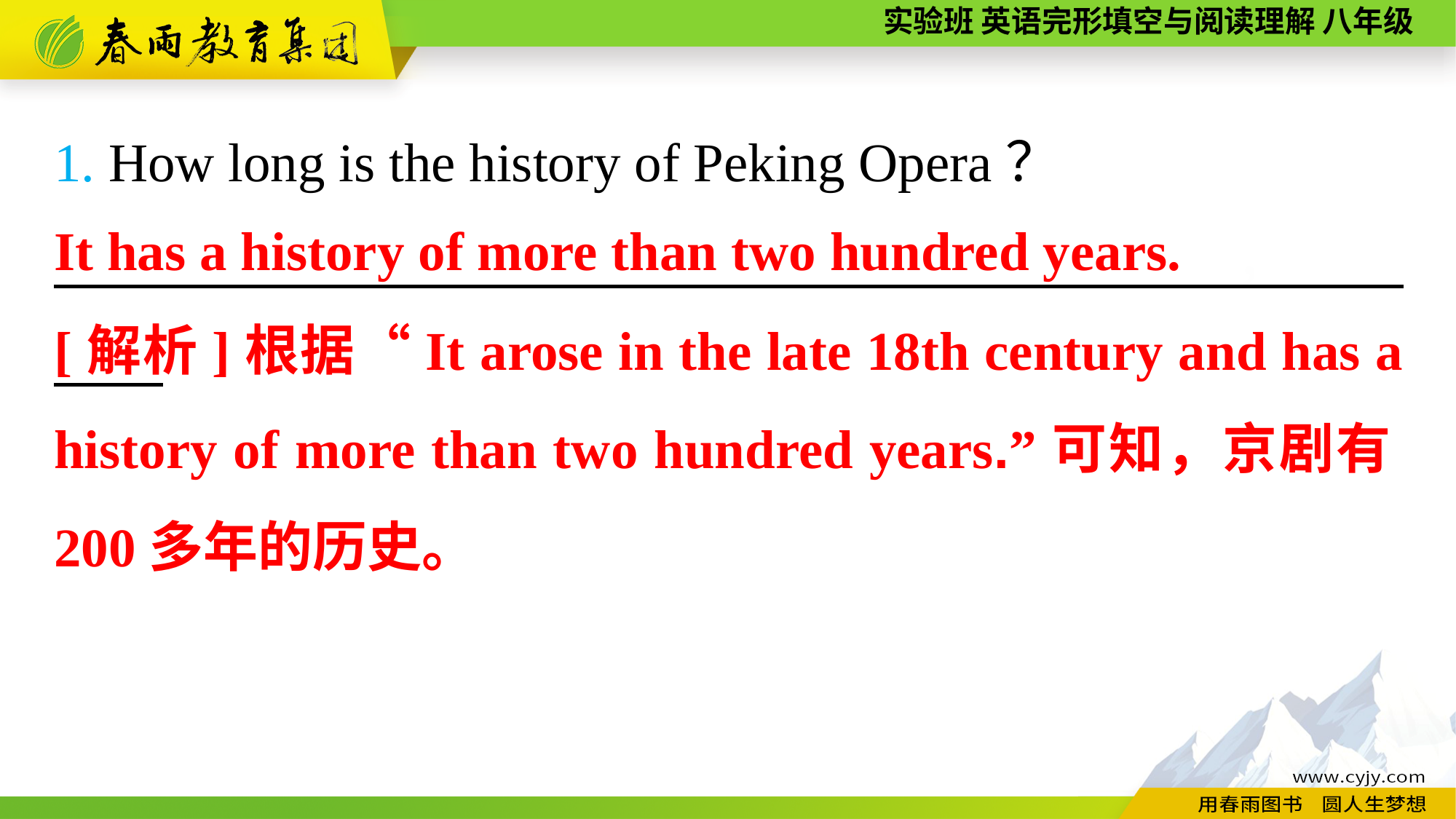

1. How long is the history of Peking Opera？
　　                                                                                      ，
It has a history of more than two hundred years.
[解析]根据“It arose in the late 18th century and has a history of more than two hundred years.”可知，京剧有200多年的历史。